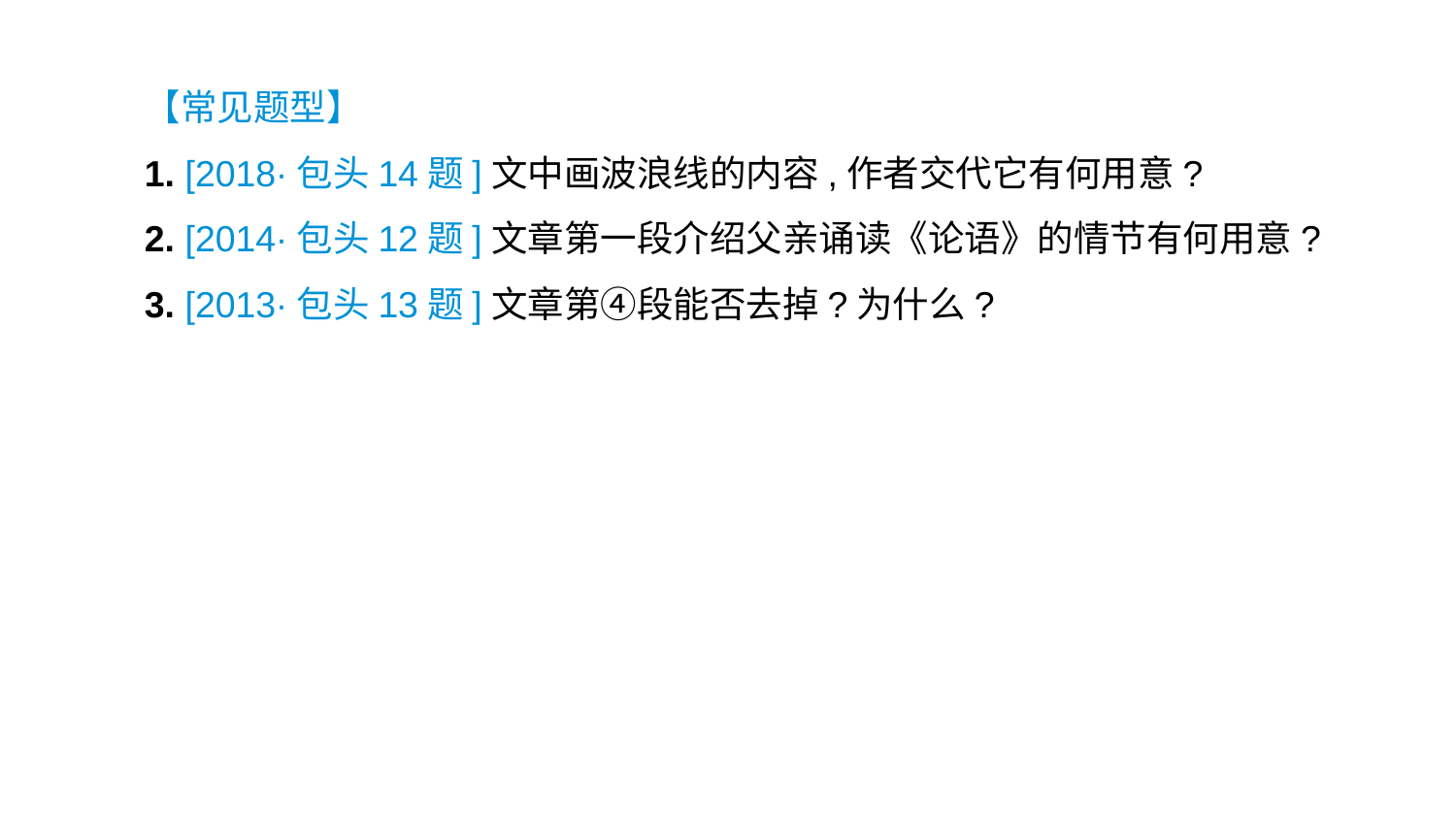

【常见题型】
1. [2018·包头14题]文中画波浪线的内容,作者交代它有何用意?
2. [2014·包头12题]文章第一段介绍父亲诵读《论语》的情节有何用意?
3. [2013·包头13题]文章第④段能否去掉?为什么?